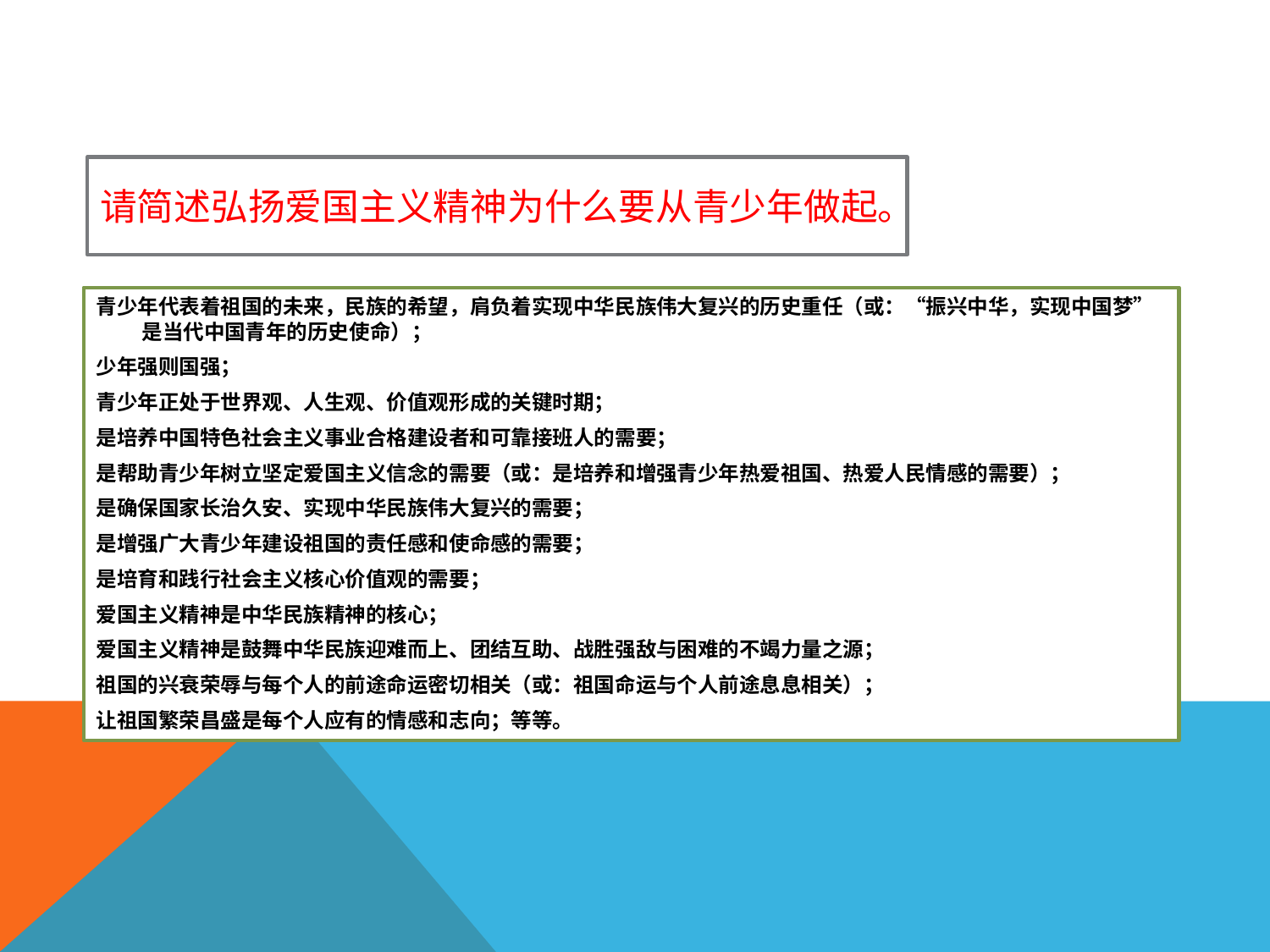

# 请简述弘扬爱国主义精神为什么要从青少年做起。
青少年代表着祖国的未来，民族的希望，肩负着实现中华民族伟大复兴的历史重任（或：“振兴中华，实现中国梦”是当代中国青年的历史使命）；
少年强则国强；
青少年正处于世界观、人生观、价值观形成的关键时期；
是培养中国特色社会主义事业合格建设者和可靠接班人的需要；
是帮助青少年树立坚定爱国主义信念的需要（或：是培养和增强青少年热爱祖国、热爱人民情感的需要）；
是确保国家长治久安、实现中华民族伟大复兴的需要；
是增强广大青少年建设祖国的责任感和使命感的需要；
是培育和践行社会主义核心价值观的需要；
爱国主义精神是中华民族精神的核心；
爱国主义精神是鼓舞中华民族迎难而上、团结互助、战胜强敌与困难的不竭力量之源；
祖国的兴衰荣辱与每个人的前途命运密切相关（或：祖国命运与个人前途息息相关）；
让祖国繁荣昌盛是每个人应有的情感和志向；等等。